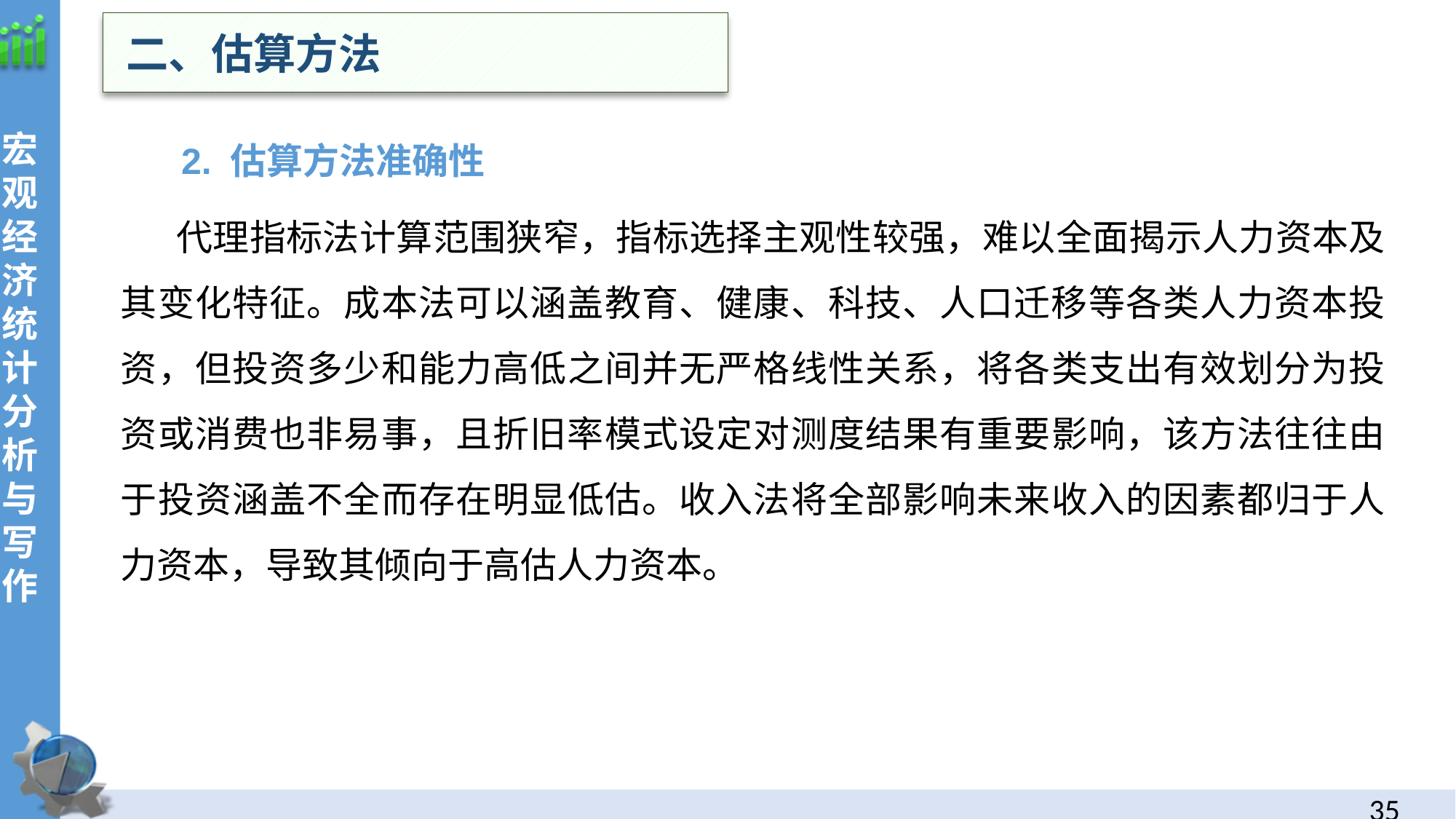

二、估算方法
宏观经济统计分析与写作
   2. 估算方法准确性
  代理指标法计算范围狭窄，指标选择主观性较强，难以全面揭示人力资本及其变化特征。成本法可以涵盖教育、健康、科技、人口迁移等各类人力资本投资，但投资多少和能力高低之间并无严格线性关系，将各类支出有效划分为投资或消费也非易事，且折旧率模式设定对测度结果有重要影响，该方法往往由于投资涵盖不全而存在明显低估。收入法将全部影响未来收入的因素都归于人力资本，导致其倾向于高估人力资本。

35